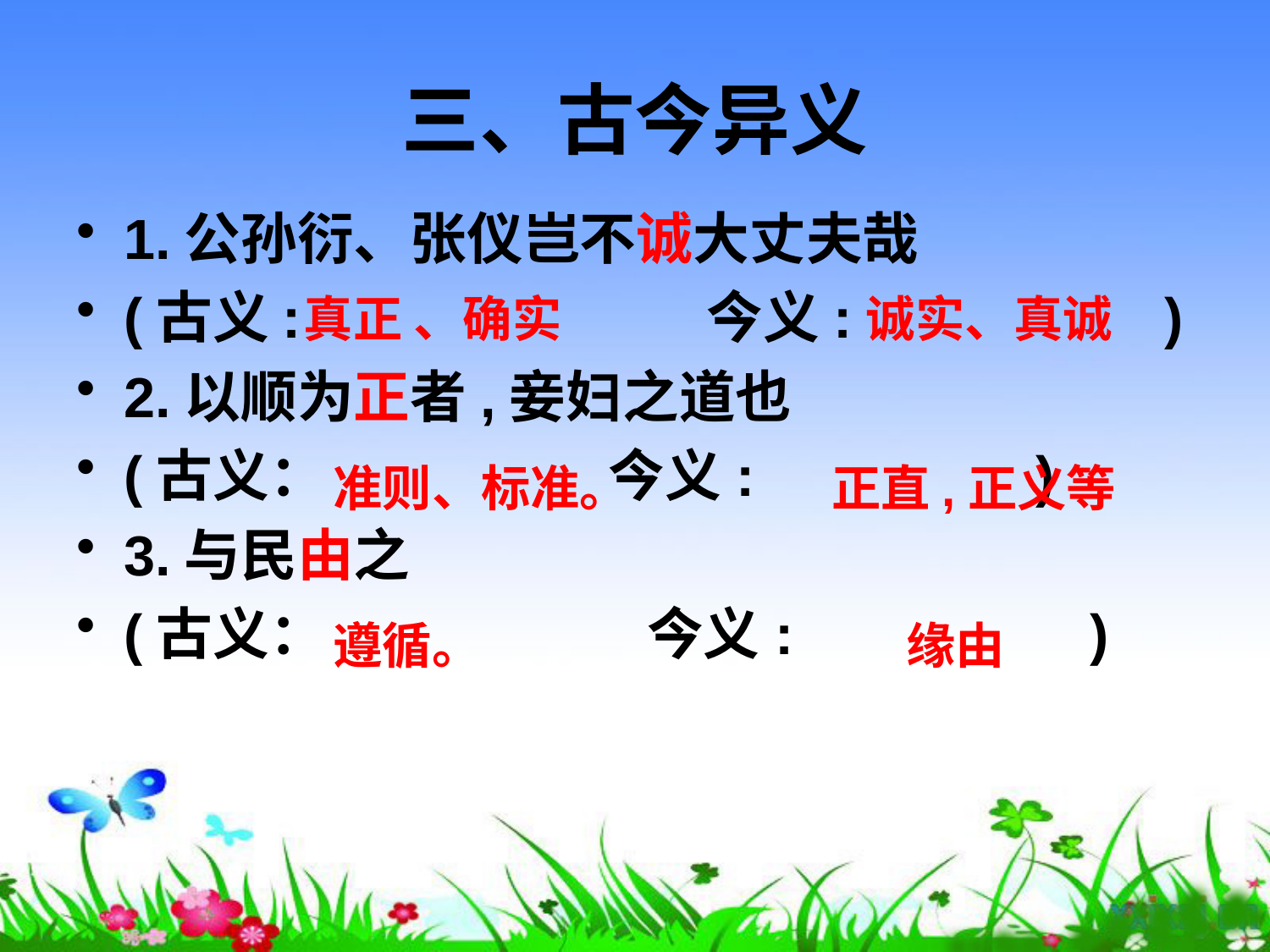

# 三、古今异义
1.公孙衍、张仪岂不诚大丈夫哉
(古义:                         今义:                    )
2.以顺为正者,妾妇之道也
(古义：                      今义:                  )
3.与民由之
(古义：                         今义:                   )

诚实、真诚
真正 、确实
准则、标准。
正直,正义等
遵循。
缘由